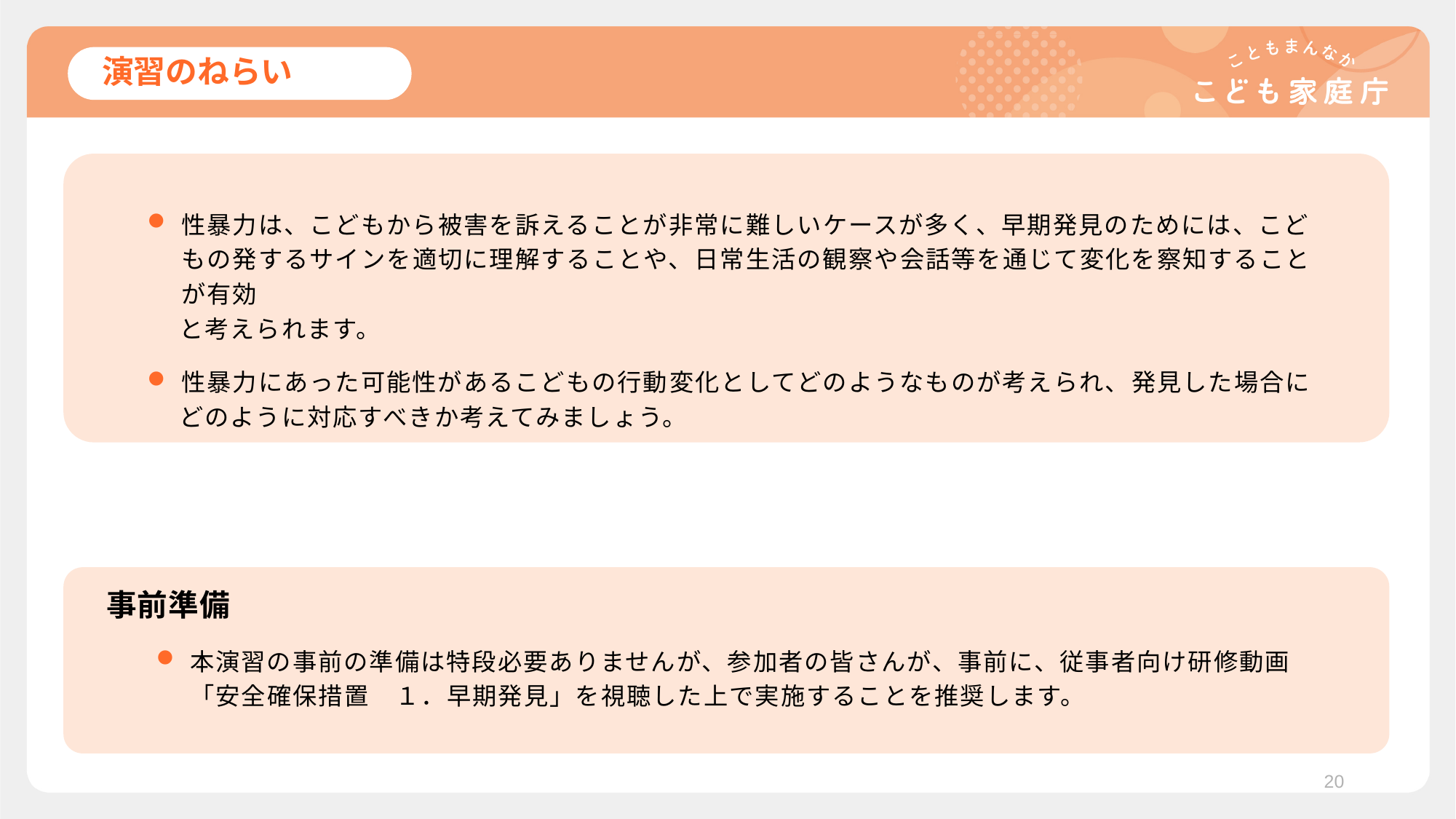

# 演習のねらい

性暴力は、こどもから被害を訴えることが非常に難しいケースが多く、早期発見のためには、こどもの発するサインを適切に理解することや、日常生活の観察や会話等を通じて変化を察知することが有効
と考えられます。
性暴力にあった可能性があるこどもの行動変化としてどのようなものが考えられ、発見した場合に
どのように対応すべきか考えてみましょう。

事前準備
本演習の事前の準備は特段必要ありませんが、参加者の皆さんが、事前に、従事者向け研修動画「安全確保措置　１．早期発見」を視聴した上で実施することを推奨します。
20